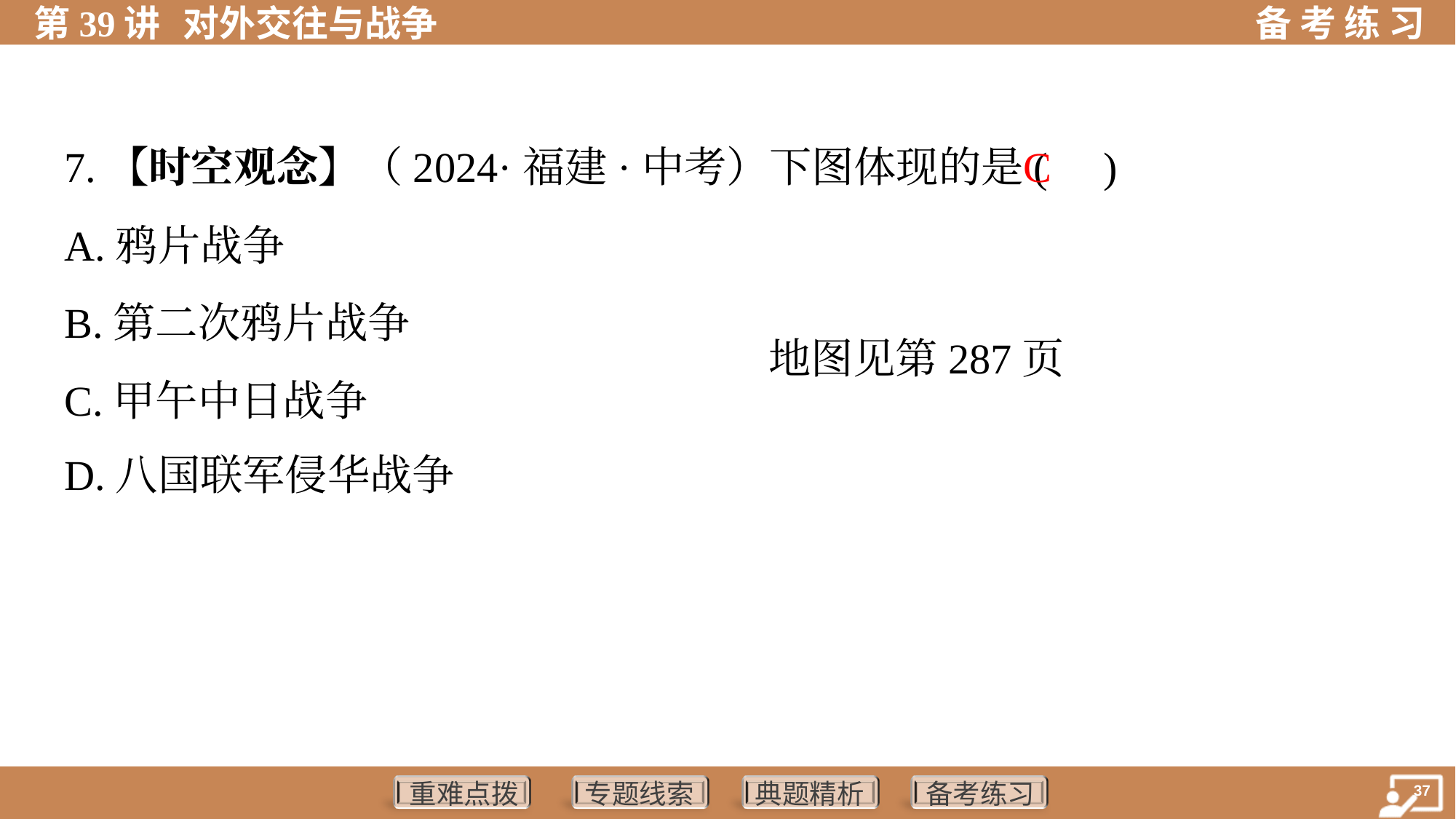

C
7.【时空观念】（2024·福建·中考）下图体现的是(     )
A.鸦片战争
B.第二次鸦片战争
C.甲午中日战争
D.八国联军侵华战争
地图见第287页